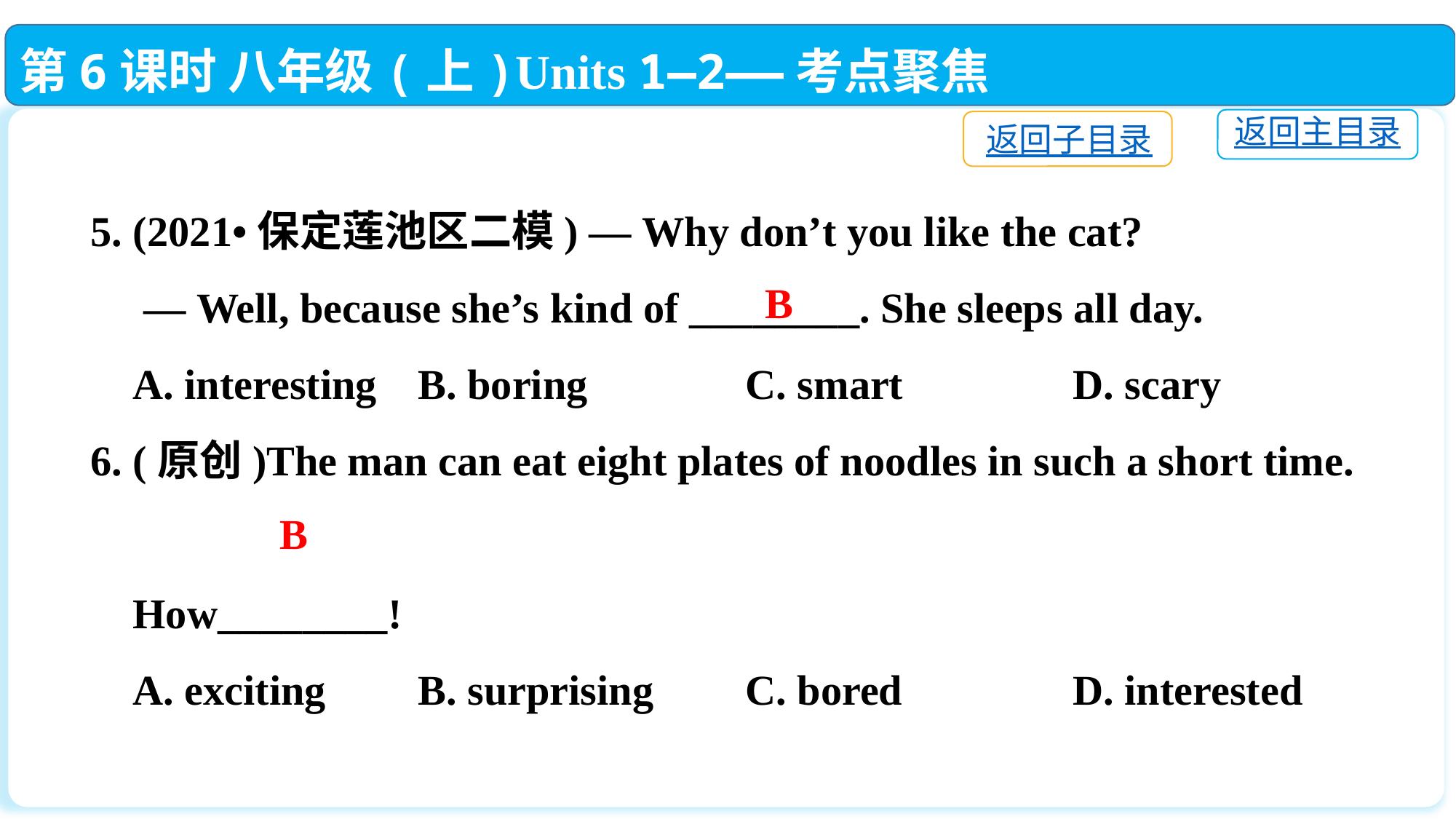

第6课时 八年级(上)Units 1—2——考点聚焦

返回主目录

返回子目录
5. (2021•保定莲池区二模) — Why don’t you like the cat?
     — Well, because she’s kind of ________. She sleeps all day.
    A. interesting	B. boring		C. smart		D. scary
6. (原创)The man can eat eight plates of noodles in such a short time.
    How________!
    A. exciting	B. surprising	C. bored		D. interested
B
B